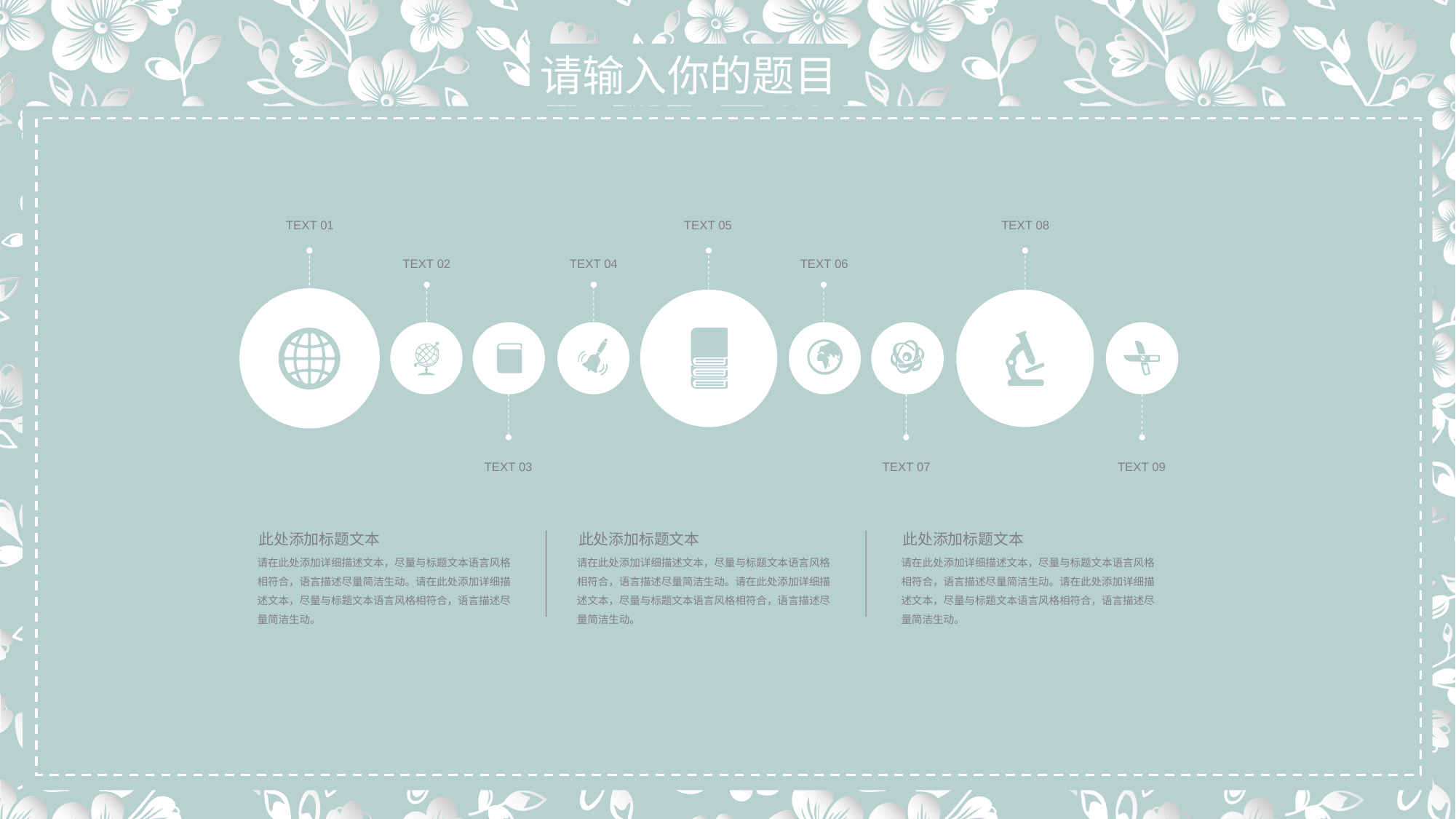

TEXT 01
TEXT 05
TEXT 08

TEXT 02
TEXT 04
TEXT 06

TEXT 03
TEXT 07
TEXT 09
此处添加标题文本
请在此处添加详细描述文本，尽量与标题文本语言风格相符合，语言描述尽量简洁生动。请在此处添加详细描述文本，尽量与标题文本语言风格相符合，语言描述尽量简洁生动。
此处添加标题文本
请在此处添加详细描述文本，尽量与标题文本语言风格相符合，语言描述尽量简洁生动。请在此处添加详细描述文本，尽量与标题文本语言风格相符合，语言描述尽量简洁生动。
此处添加标题文本
请在此处添加详细描述文本，尽量与标题文本语言风格相符合，语言描述尽量简洁生动。请在此处添加详细描述文本，尽量与标题文本语言风格相符合，语言描述尽量简洁生动。